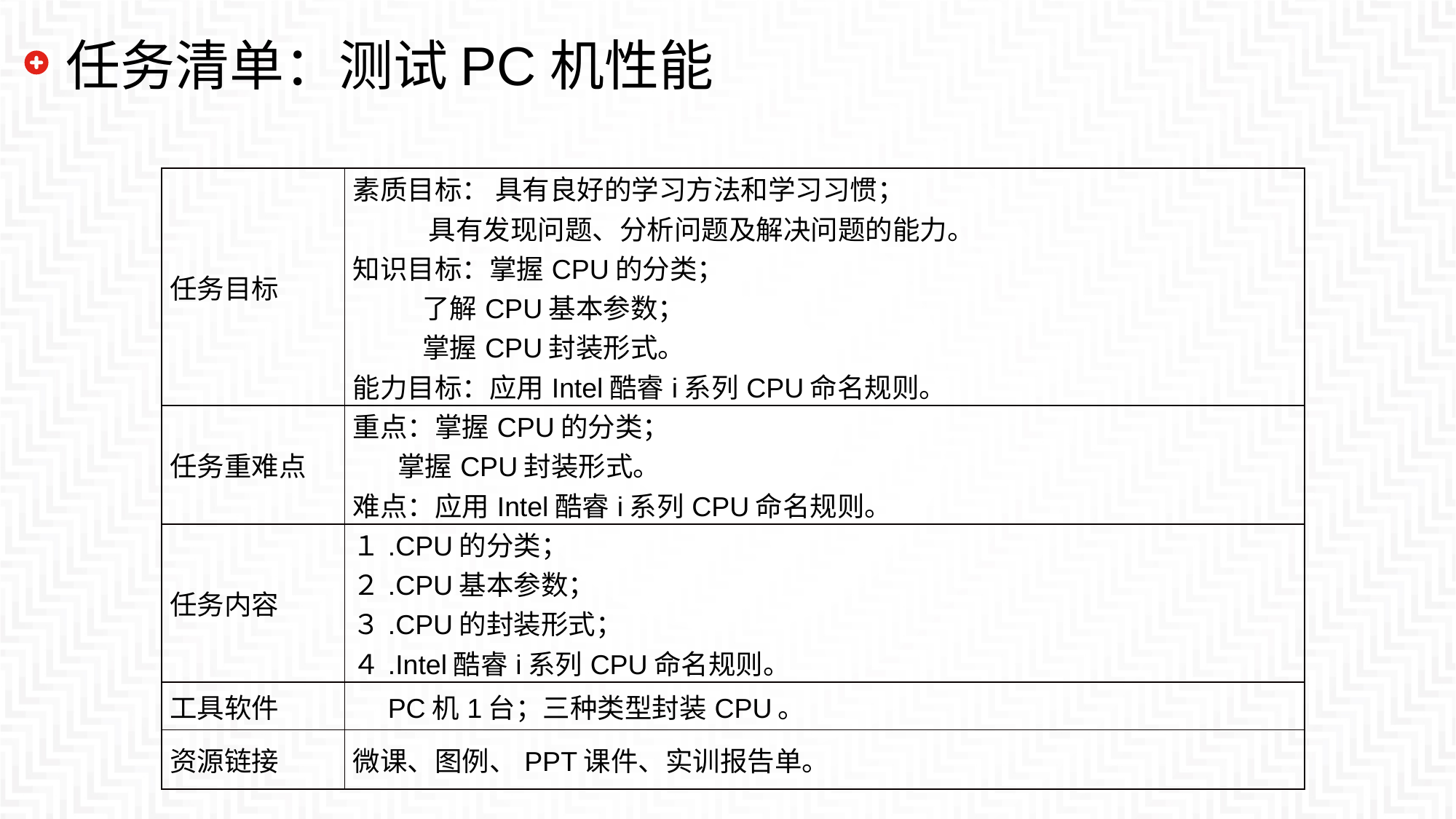

# 任务清单：测试PC机性能
| 任务目标 | 素质目标： 具有良好的学习方法和学习习惯； 具有发现问题、分析问题及解决问题的能力。 知识目标：掌握CPU的分类； 了解CPU基本参数； 掌握CPU封装形式。 能力目标：应用Intel酷睿i系列CPU命名规则。 |
| --- | --- |
| 任务重难点 | 重点：掌握CPU的分类； 掌握CPU封装形式。 难点：应用Intel酷睿i系列CPU命名规则。 |
| 任务内容 | １.CPU的分类； ２.CPU基本参数； ３.CPU的封装形式； ４.Intel酷睿i系列CPU命名规则。 |
| 工具软件 | PC机1台；三种类型封装CPU。 |
| 资源链接 | 微课、图例、PPT课件、实训报告单。 |